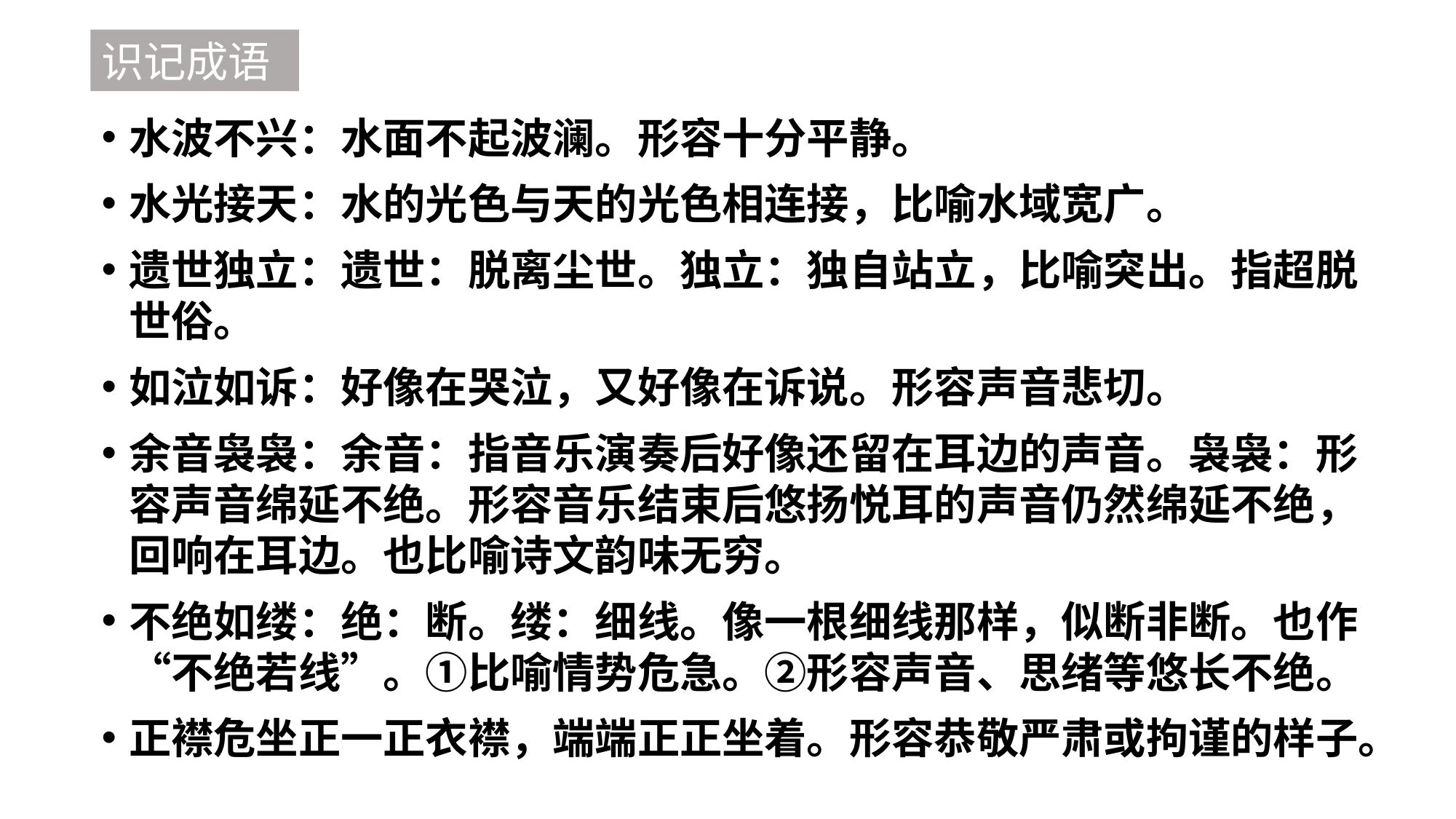

识记成语
水波不兴：水面不起波澜。形容十分平静。
水光接天：水的光色与天的光色相连接，比喻水域宽广。
遗世独立：遗世：脱离尘世。独立：独自站立，比喻突出。指超脱世俗。
如泣如诉：好像在哭泣，又好像在诉说。形容声音悲切。
余音袅袅：余音：指音乐演奏后好像还留在耳边的声音。袅袅：形容声音绵延不绝。形容音乐结束后悠扬悦耳的声音仍然绵延不绝，回响在耳边。也比喻诗文韵味无穷。
不绝如缕：绝：断。缕：细线。像一根细线那样，似断非断。也作“不绝若线”。①比喻情势危急。②形容声音、思绪等悠长不绝。
正襟危坐正一正衣襟，端端正正坐着。形容恭敬严肃或拘谨的样子。